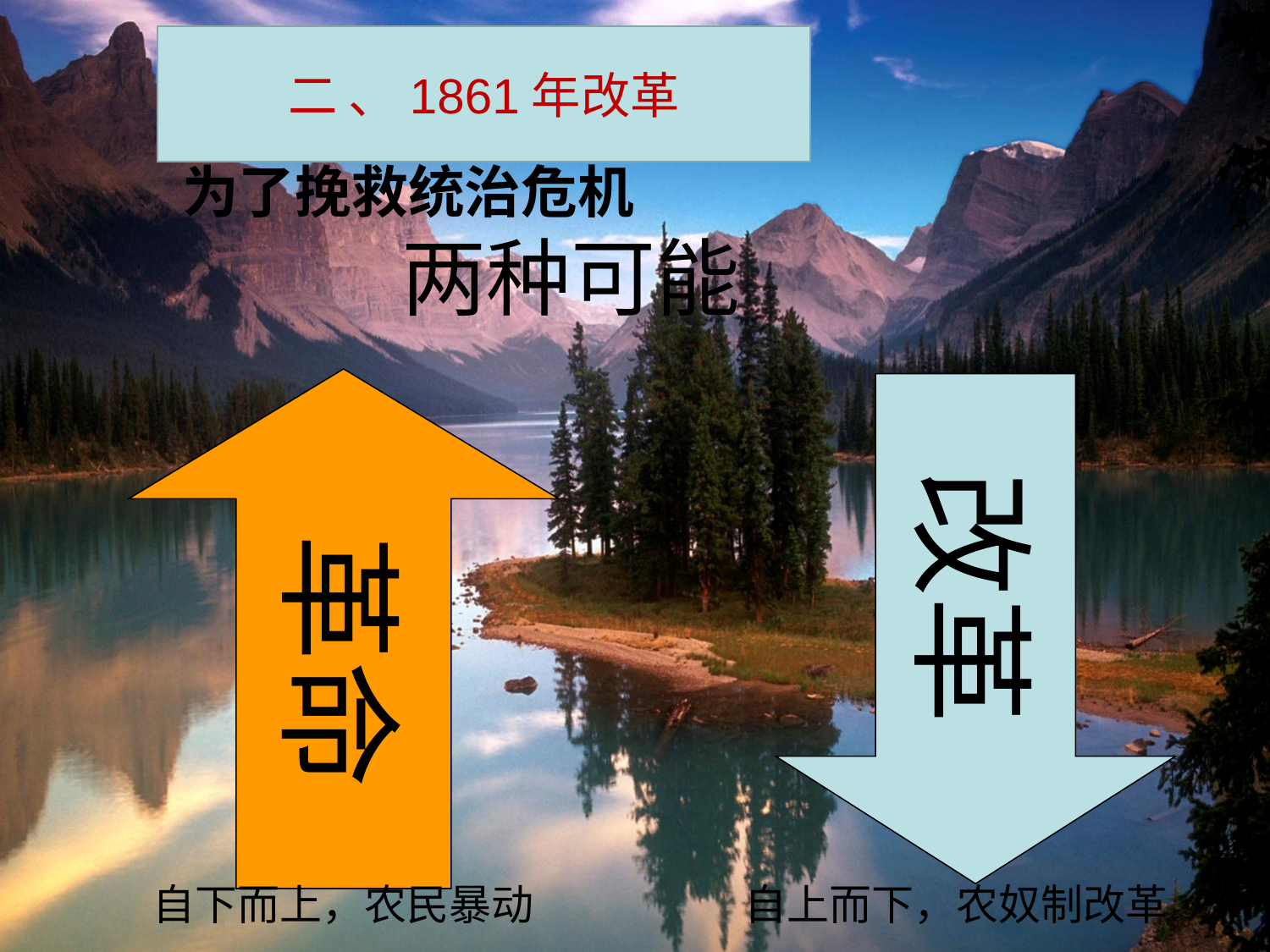

二 、1861年改革
为了挽救统治危机
两种可能
革命
改革

自下而上，农民暴动
自上而下，农奴制改革